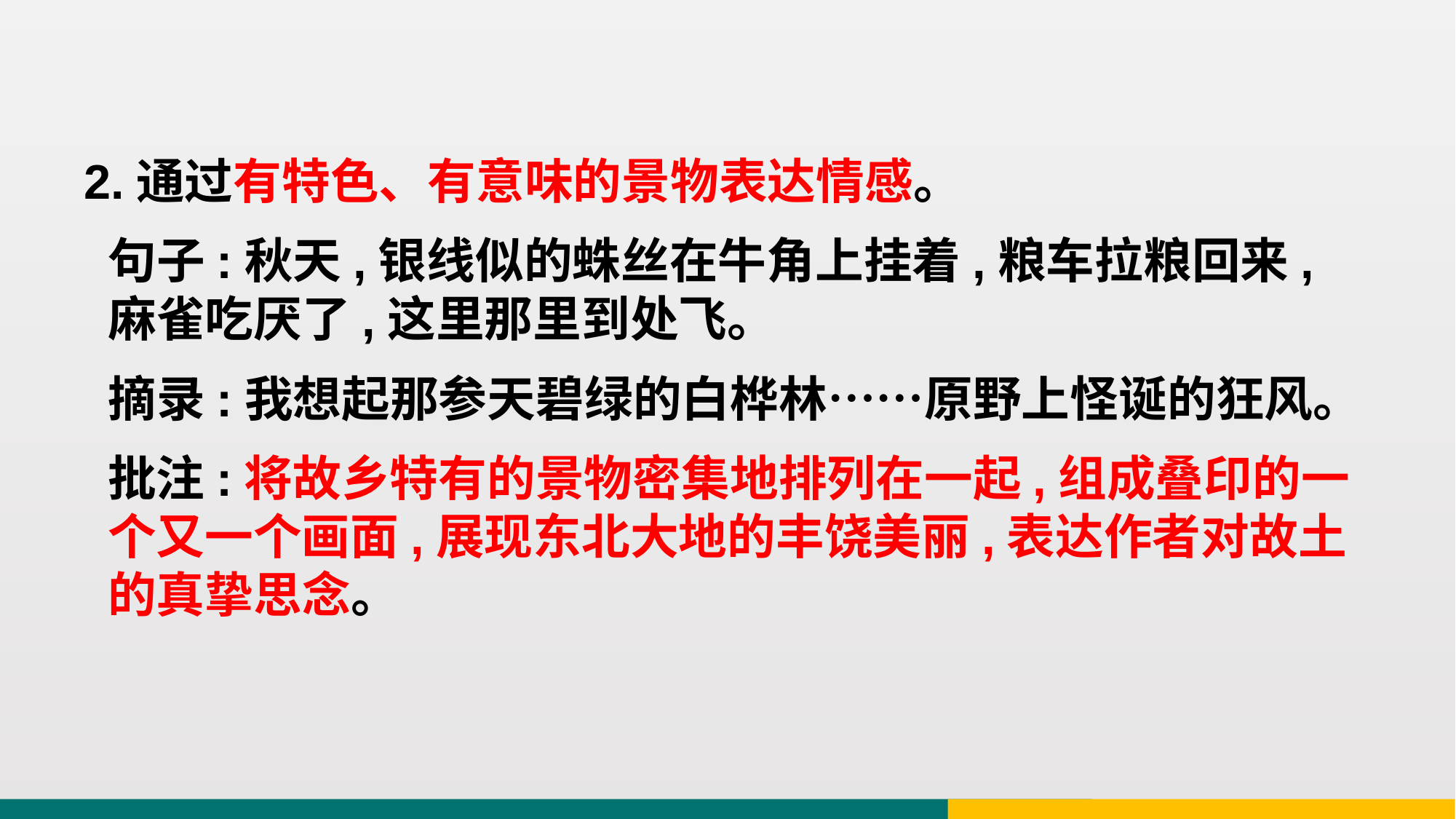

2.通过有特色、有意味的景物表达情感。
句子:秋天,银线似的蛛丝在牛角上挂着,粮车拉粮回来,麻雀吃厌了,这里那里到处飞。
摘录:我想起那参天碧绿的白桦林……原野上怪诞的狂风。
批注:将故乡特有的景物密集地排列在一起,组成叠印的一个又一个画面,展现东北大地的丰饶美丽,表达作者对故土的真挚思念。